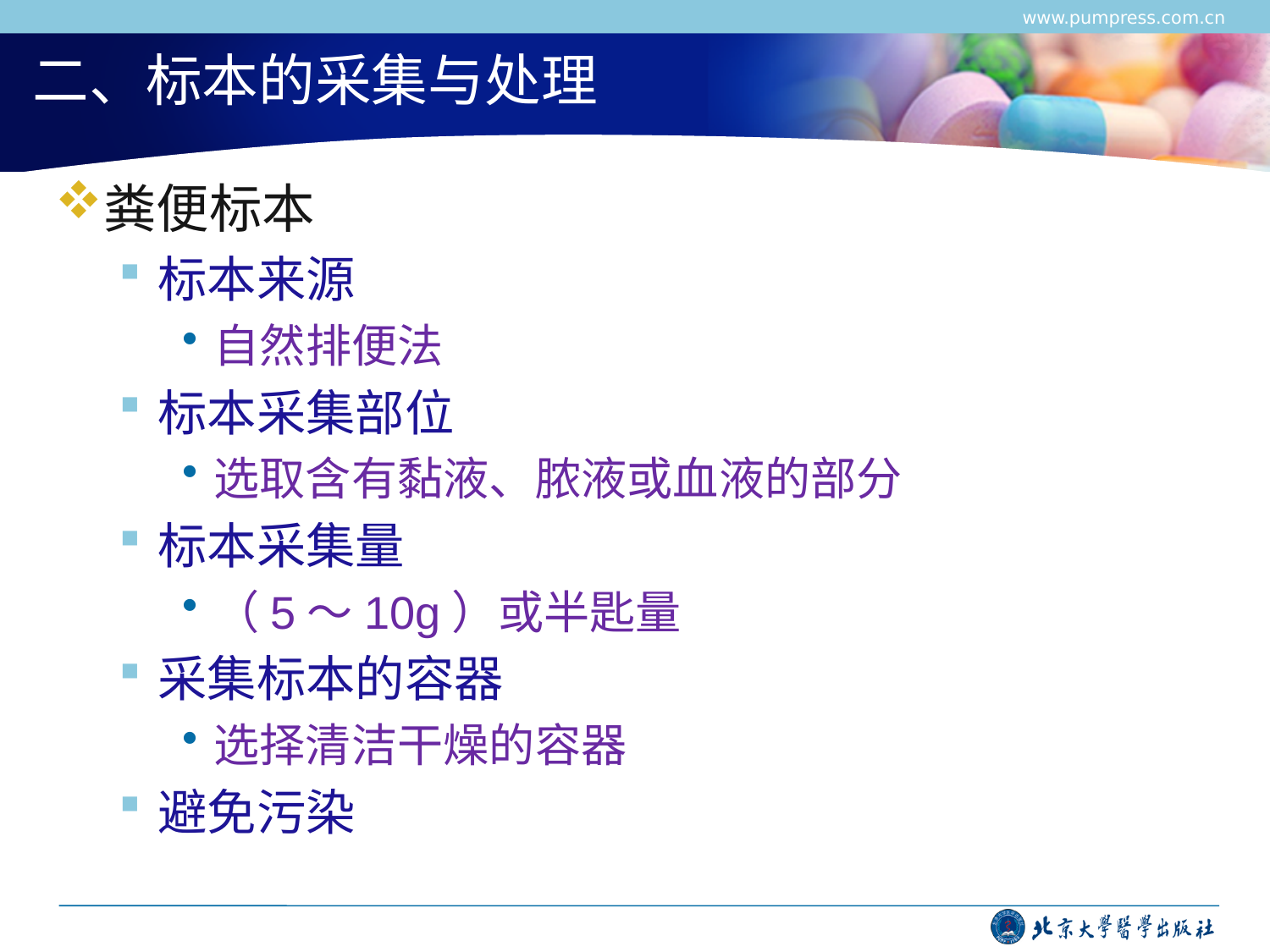

www.pumpress.com.cn
# 二、标本的采集与处理
粪便标本
标本来源
自然排便法
标本采集部位
选取含有黏液、脓液或血液的部分
标本采集量
（5～10g）或半匙量
采集标本的容器
选择清洁干燥的容器
避免污染